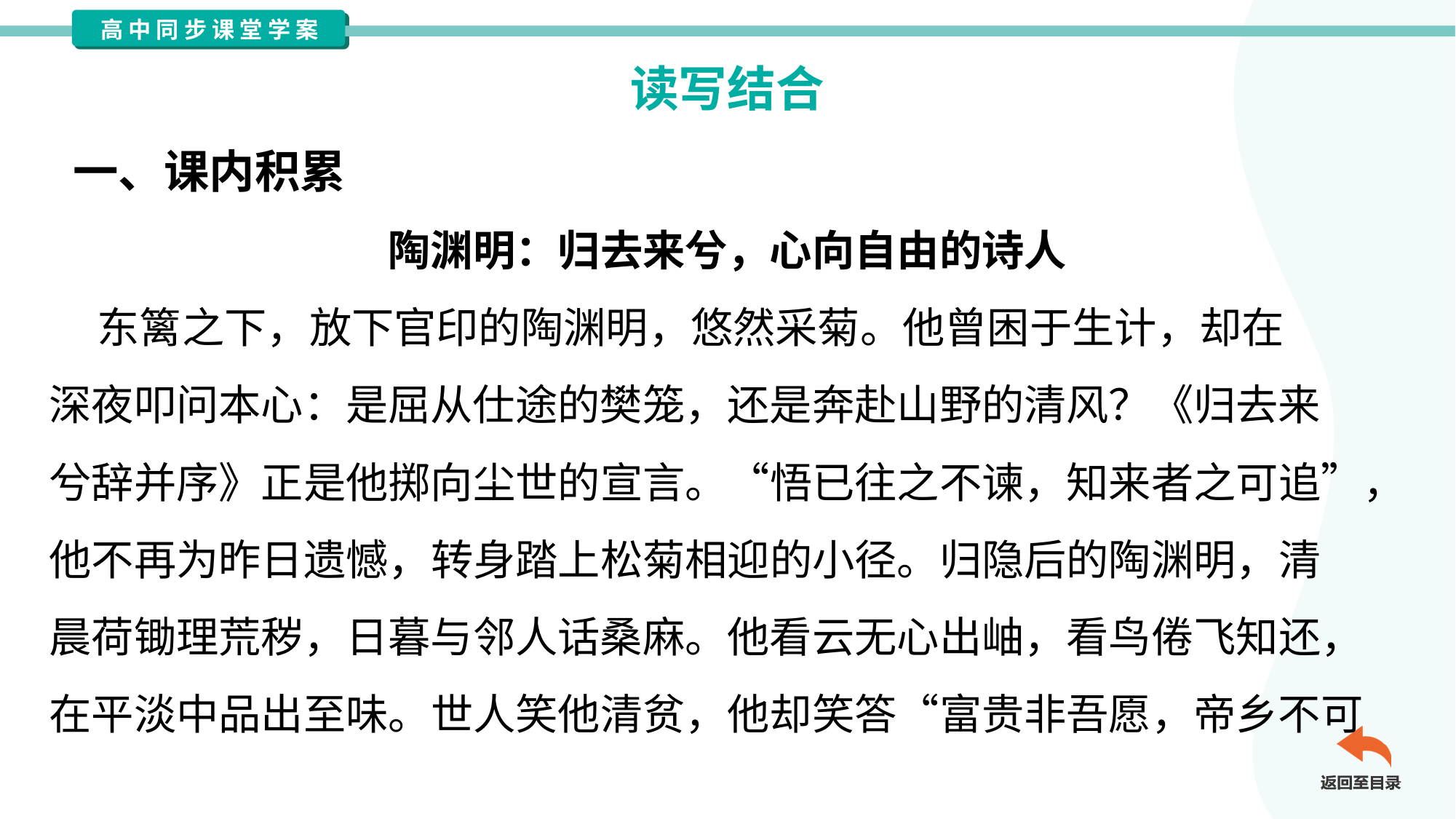

读写结合
一、课内积累
陶渊明：归去来兮，心向自由的诗人
    东篱之下，放下官印的陶渊明，悠然采菊。他曾困于生计，却在
深夜叩问本心：是屈从仕途的樊笼，还是奔赴山野的清风？《归去来
兮辞并序》正是他掷向尘世的宣言。“悟已往之不谏，知来者之可追”，
他不再为昨日遗憾，转身踏上松菊相迎的小径。归隐后的陶渊明，清
晨荷锄理荒秽，日暮与邻人话桑麻。他看云无心出岫，看鸟倦飞知还，
在平淡中品出至味。世人笑他清贫，他却笑答“富贵非吾愿，帝乡不可